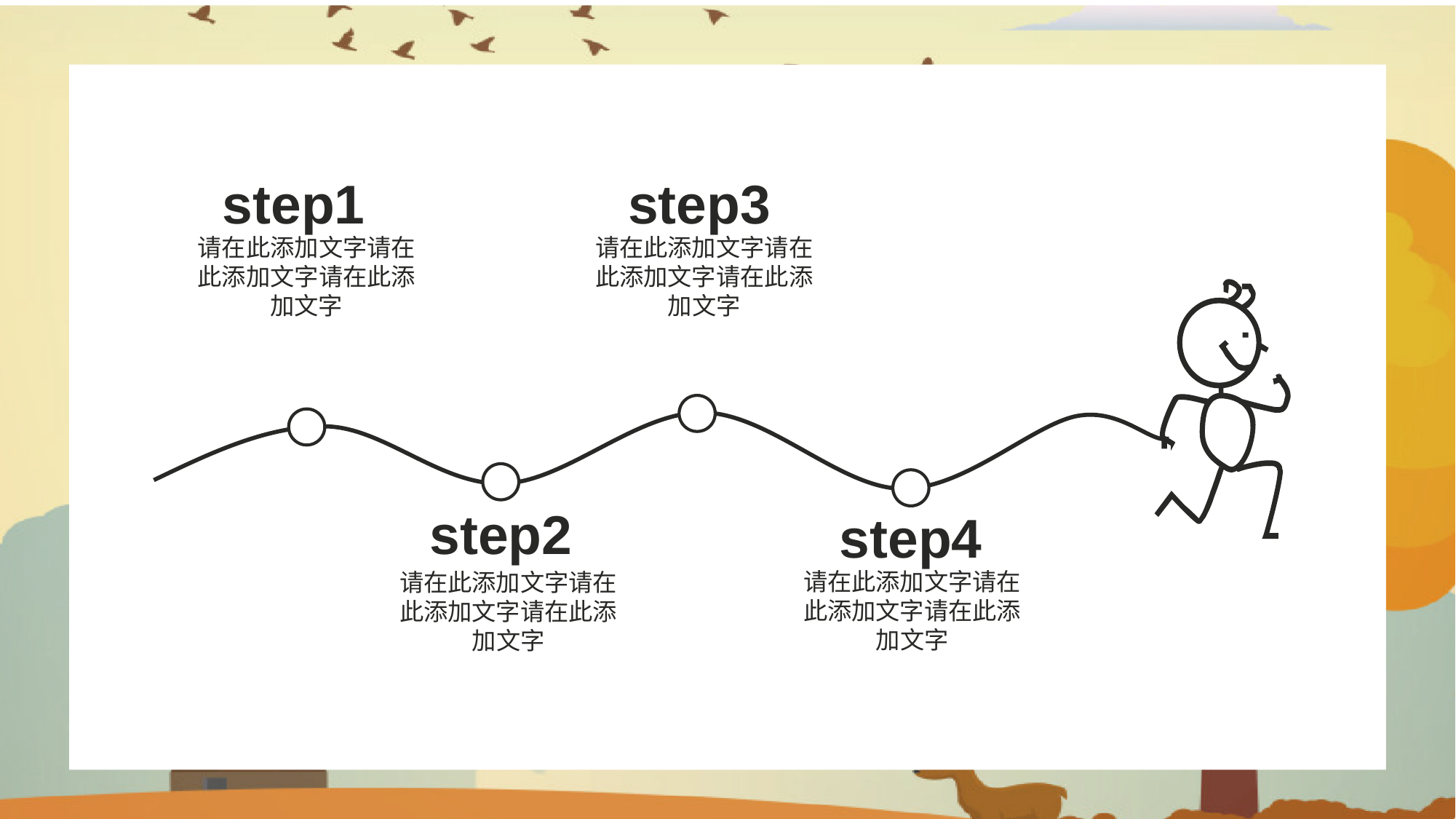

step1
step3
请在此添加文字请在此添加文字请在此添加文字
请在此添加文字请在此添加文字请在此添加文字

step2
step4
请在此添加文字请在此添加文字请在此添加文字
请在此添加文字请在此添加文字请在此添加文字